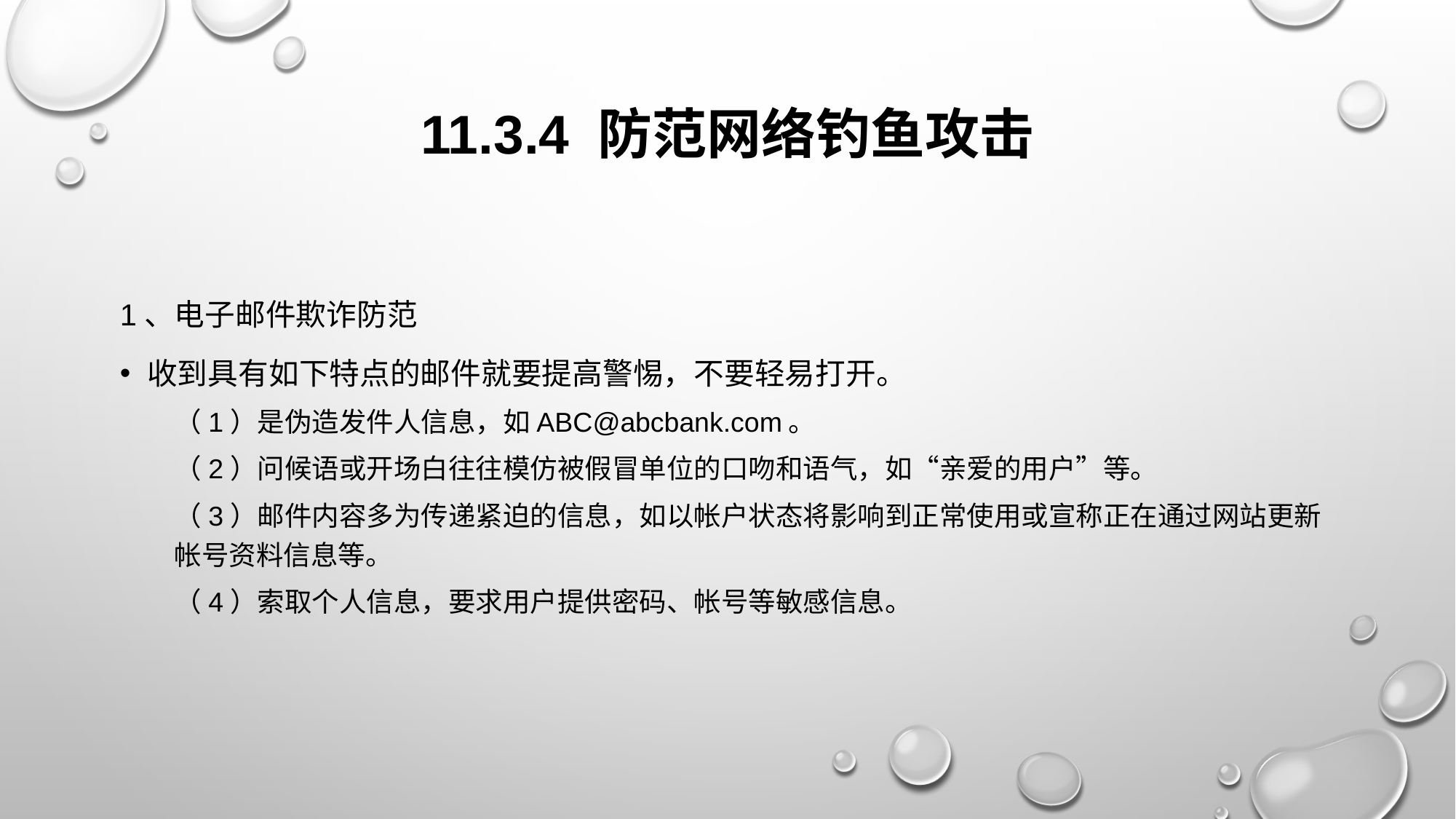

# 11.3.4 防范网络钓鱼攻击
1、电子邮件欺诈防范
收到具有如下特点的邮件就要提高警惕，不要轻易打开。
（1）是伪造发件人信息，如ABC@abcbank.com。
（2）问候语或开场白往往模仿被假冒单位的口吻和语气，如“亲爱的用户”等。
（3）邮件内容多为传递紧迫的信息，如以帐户状态将影响到正常使用或宣称正在通过网站更新帐号资料信息等。
（4）索取个人信息，要求用户提供密码、帐号等敏感信息。